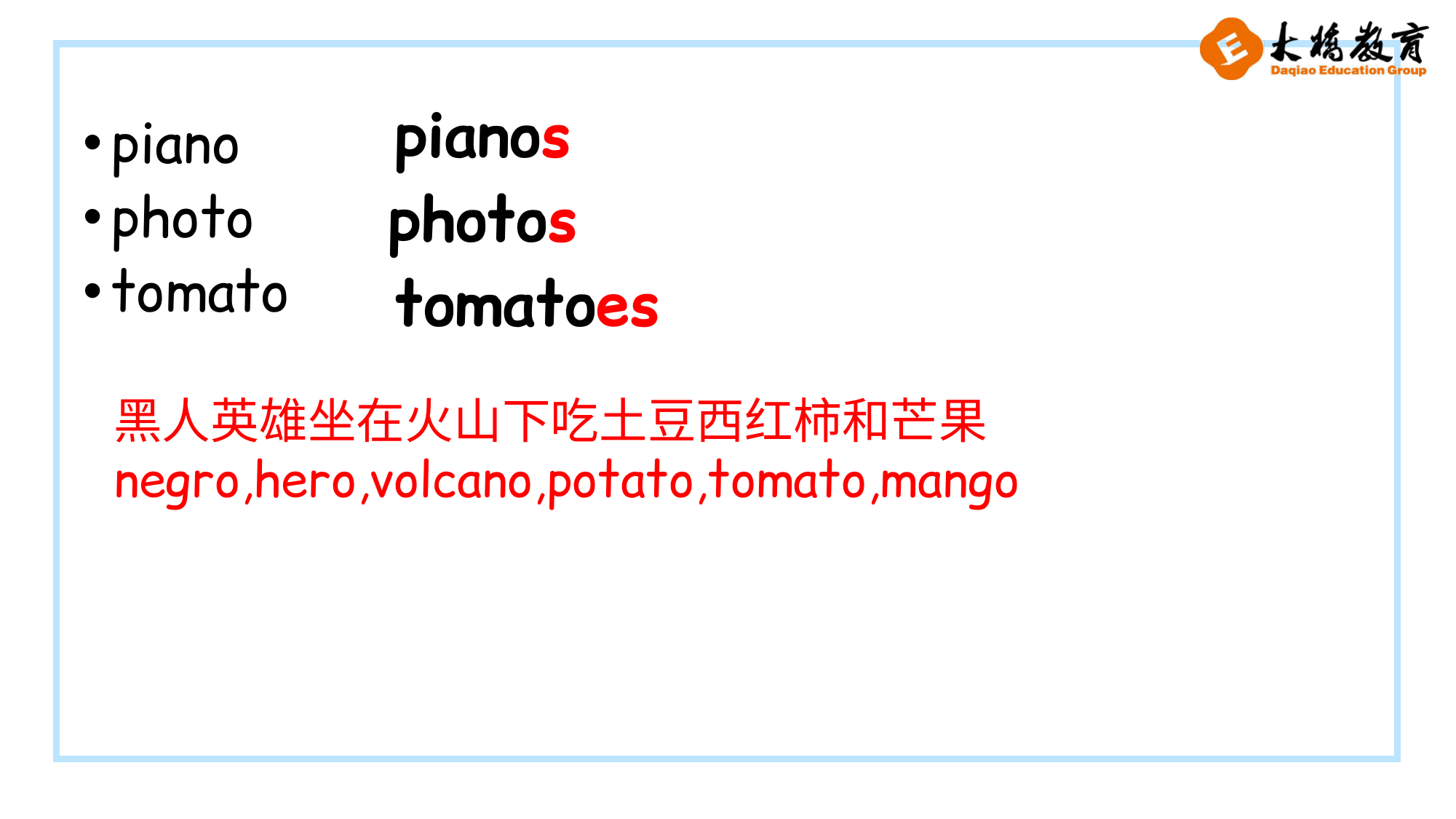

pianos
piano
photo
tomato

photos
tomatoes
黑人英雄坐在火山下吃土豆西红柿和芒果
negro,hero,volcano,potato,tomato,mango